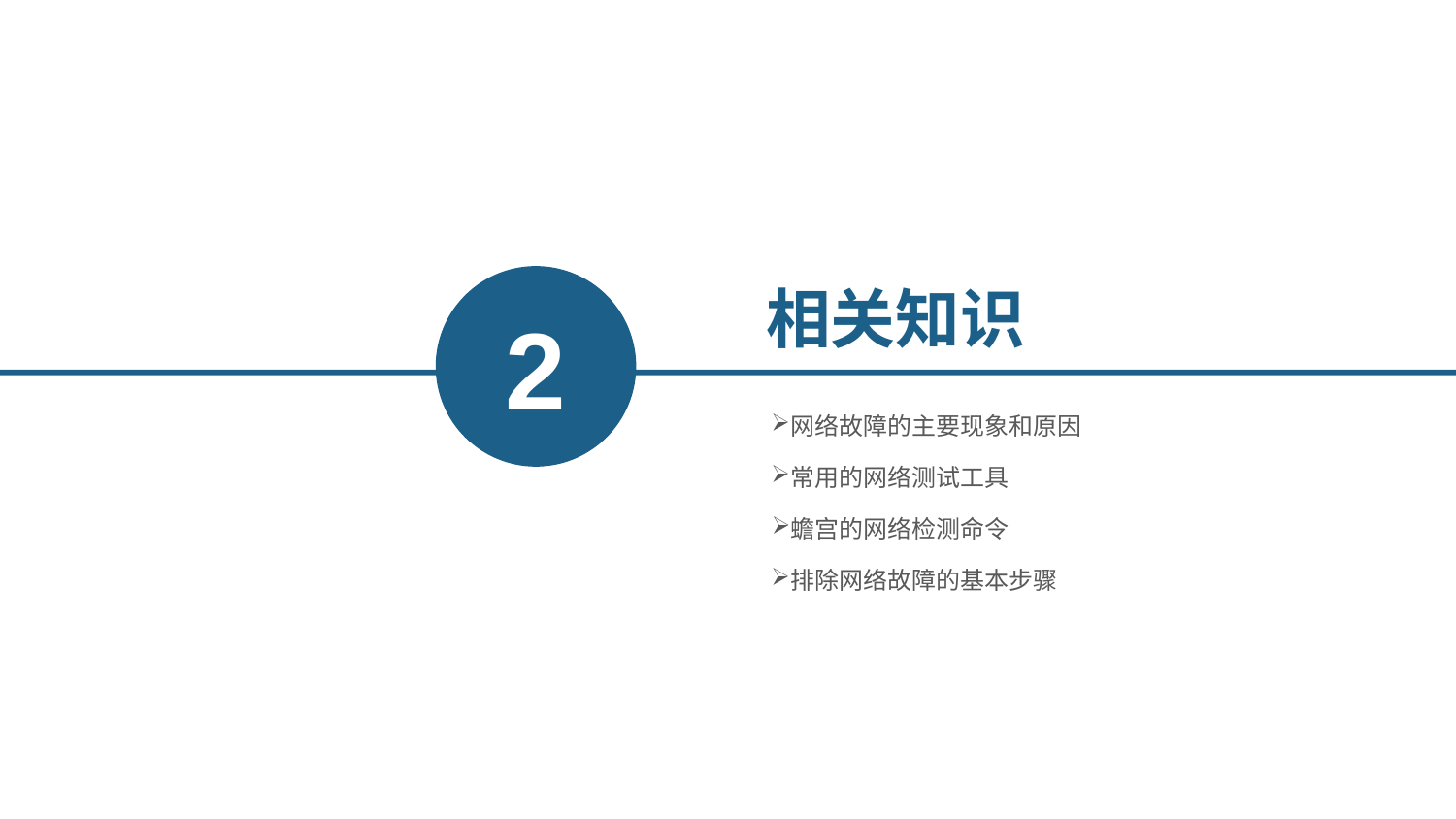

2
相关知识

网络故障的主要现象和原因
常用的网络测试工具
蟾宫的网络检测命令
排除网络故障的基本步骤